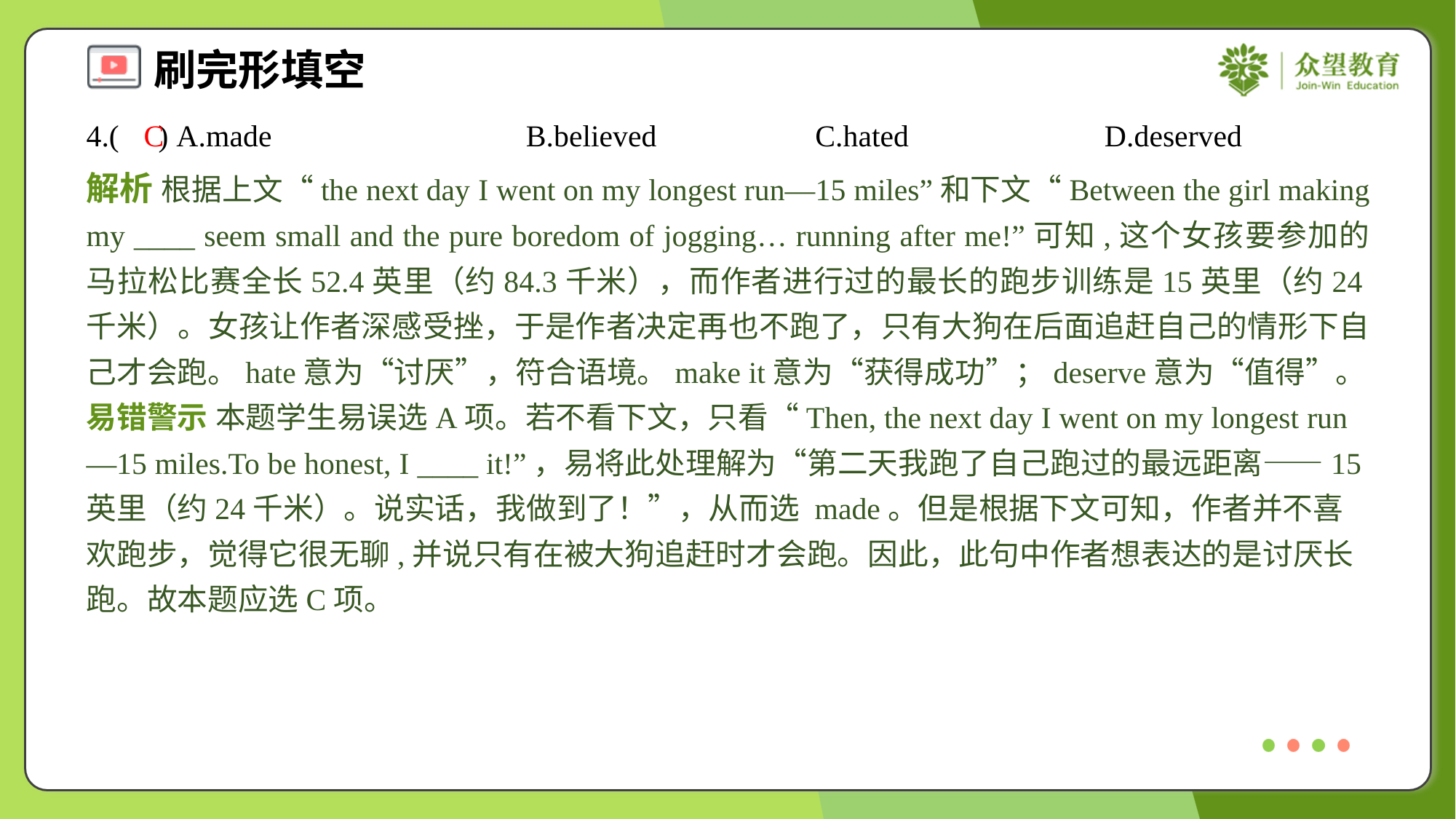

4.(     ) A.made	B.believed	C.hated	D.deserved
C
解析 根据上文“the next day I went on my longest run—15 miles”和下文“Between the girl making my ____ seem small and the pure boredom of jogging… running after me!”可知,这个女孩要参加的马拉松比赛全长52.4英里（约84.3千米），而作者进行过的最长的跑步训练是15英里（约24千米）。女孩让作者深感受挫，于是作者决定再也不跑了，只有大狗在后面追赶自己的情形下自己才会跑。hate意为“讨厌”，符合语境。make it意为“获得成功”；deserve意为“值得”。
易错警示 本题学生易误选A项。若不看下文，只看“Then, the next day I went on my longest run—15 miles.To be honest, I ____ it!”，易将此处理解为“第二天我跑了自己跑过的最远距离——15英里（约24千米）。说实话，我做到了！”，从而选 made。但是根据下文可知，作者并不喜欢跑步，觉得它很无聊,并说只有在被大狗追赶时才会跑。因此，此句中作者想表达的是讨厌长跑。故本题应选C项。